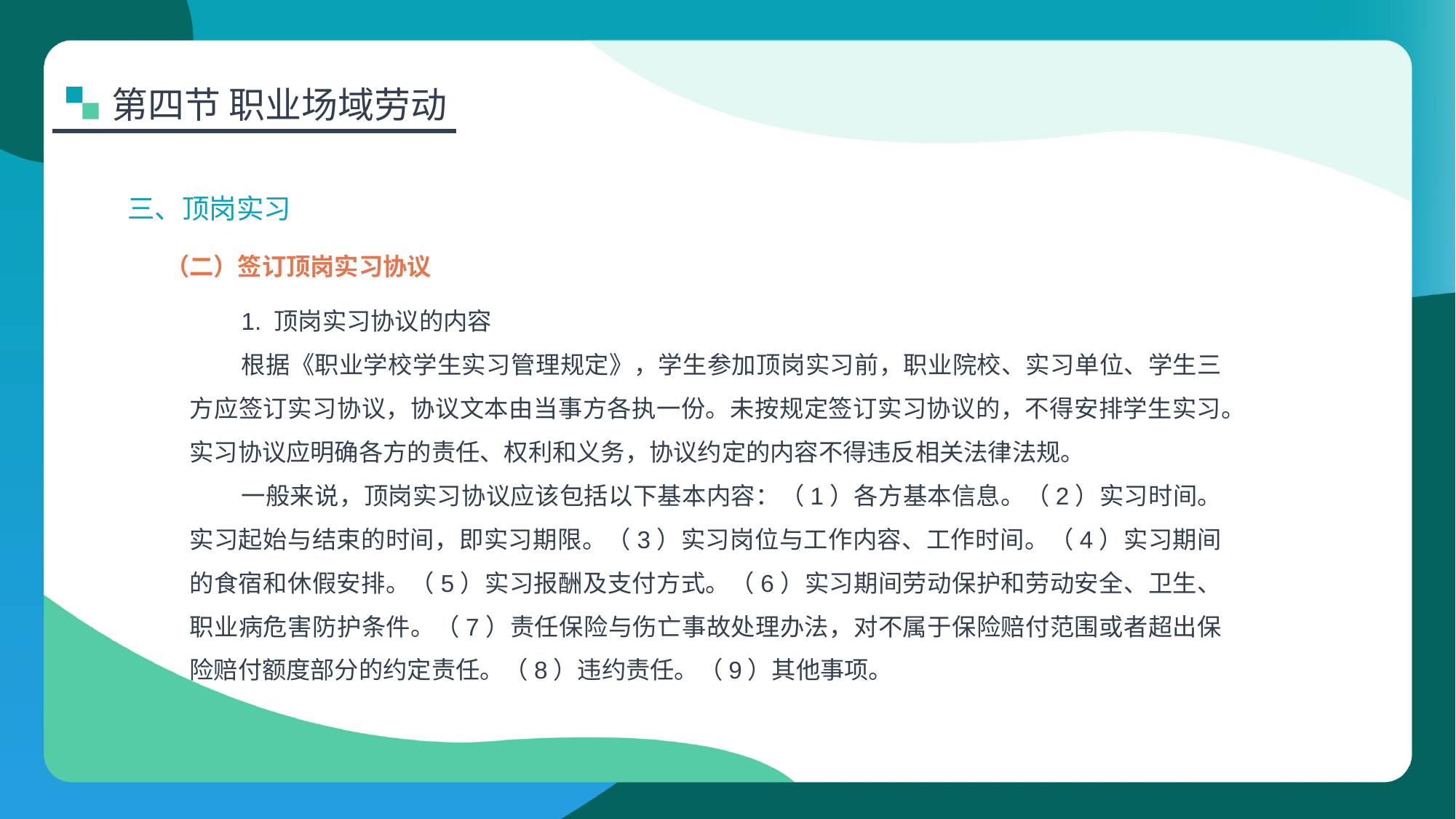

第四节 职业场域劳动

三、顶岗实习
（二）签订顶岗实习协议
1. 顶岗实习协议的内容
根据《职业学校学生实习管理规定》，学生参加顶岗实习前，职业院校、实习单位、学生三方应签订实习协议，协议文本由当事方各执一份。未按规定签订实习协议的，不得安排学生实习。实习协议应明确各方的责任、权利和义务，协议约定的内容不得违反相关法律法规。
一般来说，顶岗实习协议应该包括以下基本内容：（1）各方基本信息。（2）实习时间。实习起始与结束的时间，即实习期限。（3）实习岗位与工作内容、工作时间。（4）实习期间的食宿和休假安排。（5）实习报酬及支付方式。（6）实习期间劳动保护和劳动安全、卫生、职业病危害防护条件。（7）责任保险与伤亡事故处理办法，对不属于保险赔付范围或者超出保险赔付额度部分的约定责任。（8）违约责任。（9）其他事项。